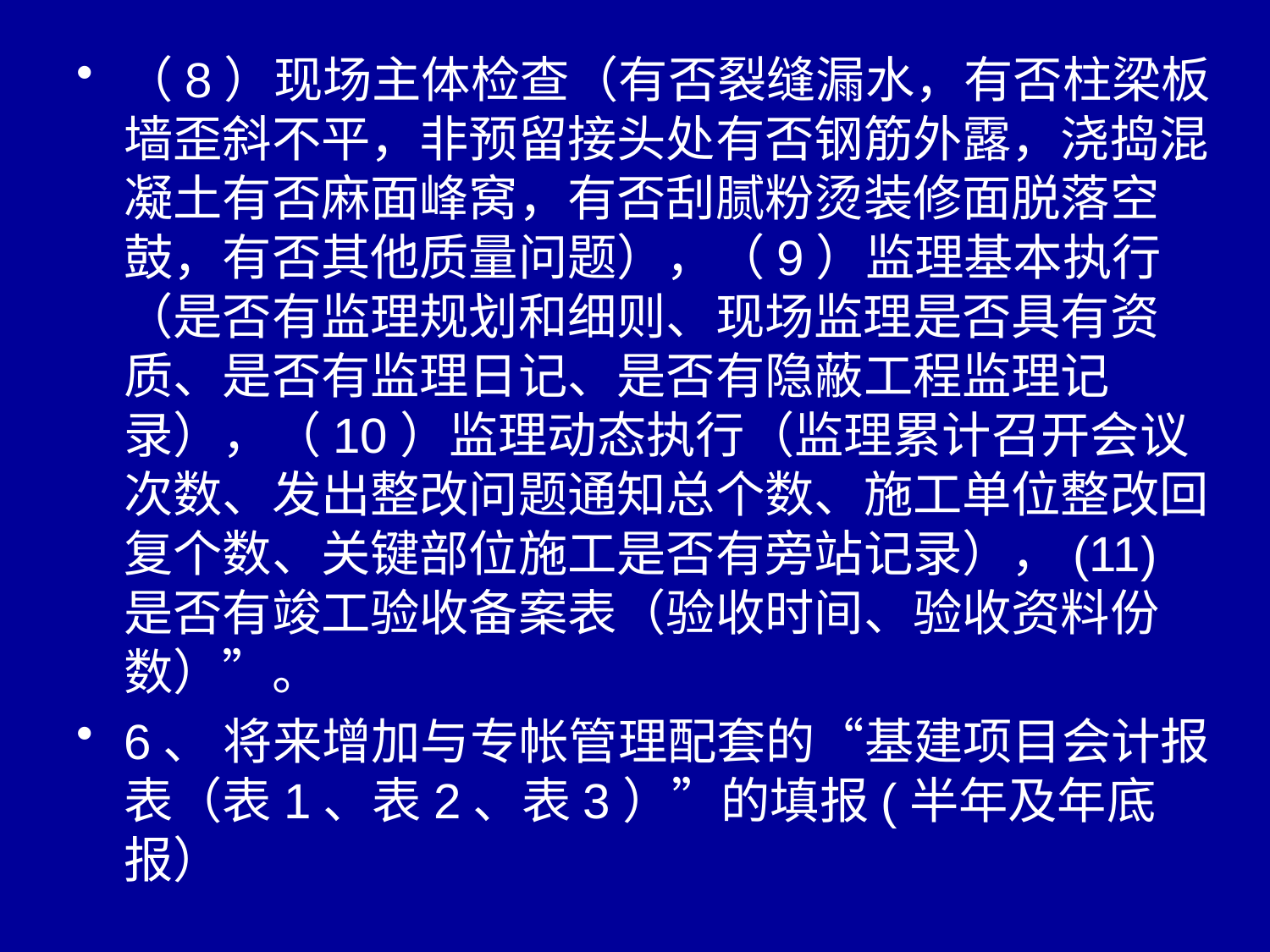

（8）现场主体检查（有否裂缝漏水，有否柱梁板墙歪斜不平，非预留接头处有否钢筋外露，浇捣混凝土有否麻面峰窝，有否刮腻粉烫装修面脱落空鼓，有否其他质量问题），（9）监理基本执行（是否有监理规划和细则、现场监理是否具有资质、是否有监理日记、是否有隐蔽工程监理记录），（10）监理动态执行（监理累计召开会议次数、发出整改问题通知总个数、施工单位整改回复个数、关键部位施工是否有旁站记录），(11) 是否有竣工验收备案表（验收时间、验收资料份数）”。
6、 将来增加与专帐管理配套的“基建项目会计报表（表1、表2、表3）”的填报(半年及年底报）